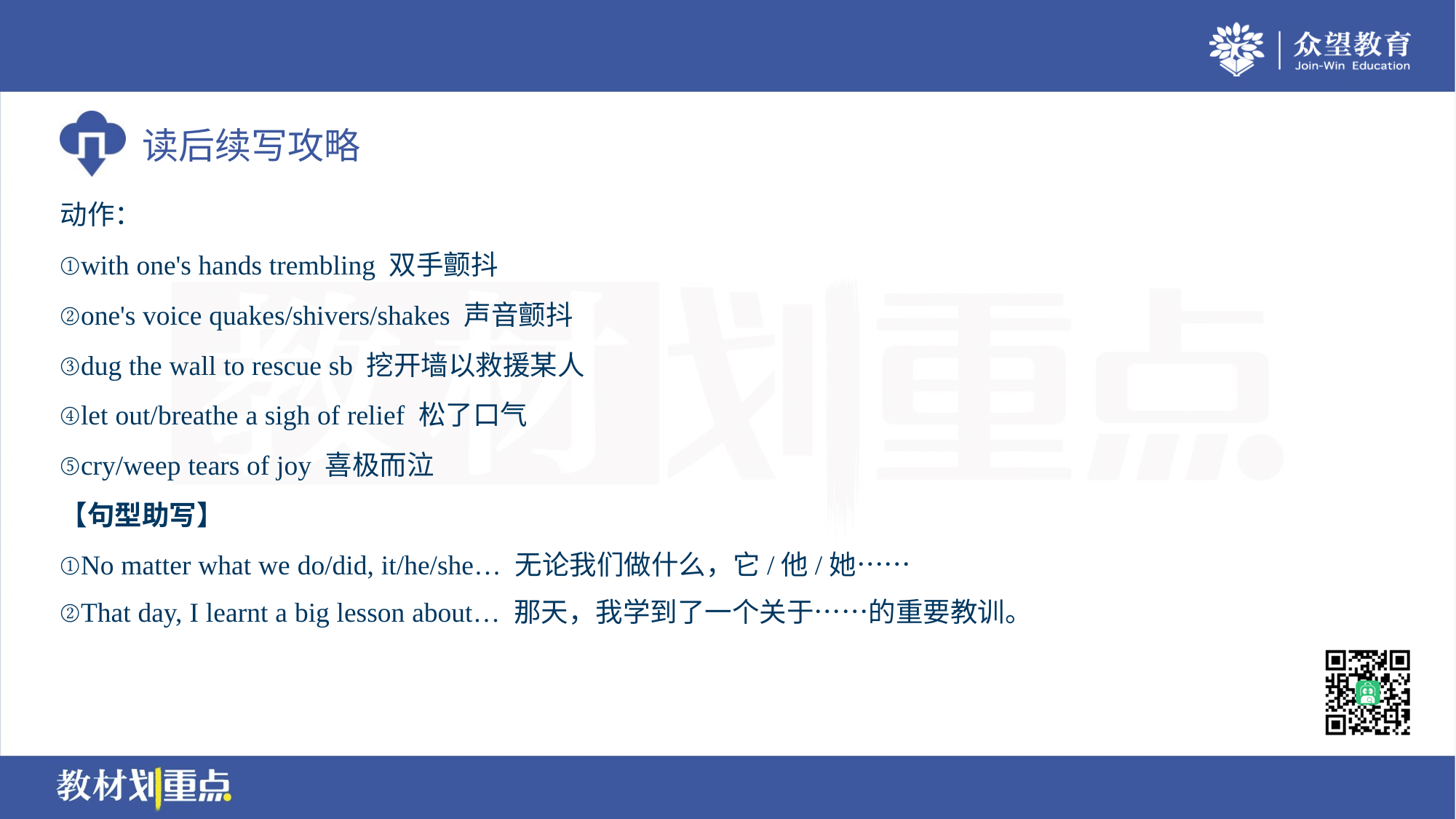

动作：
①with one's hands trembling 双手颤抖
②one's voice quakes/shivers/shakes 声音颤抖
③dug the wall to rescue sb 挖开墙以救援某人
④let out/breathe a sigh of relief 松了口气
⑤cry/weep tears of joy 喜极而泣
【句型助写】
①No matter what we do/did, it/he/she… 无论我们做什么，它/他/她……
②That day, I learnt a big lesson about… 那天，我学到了一个关于……的重要教训。